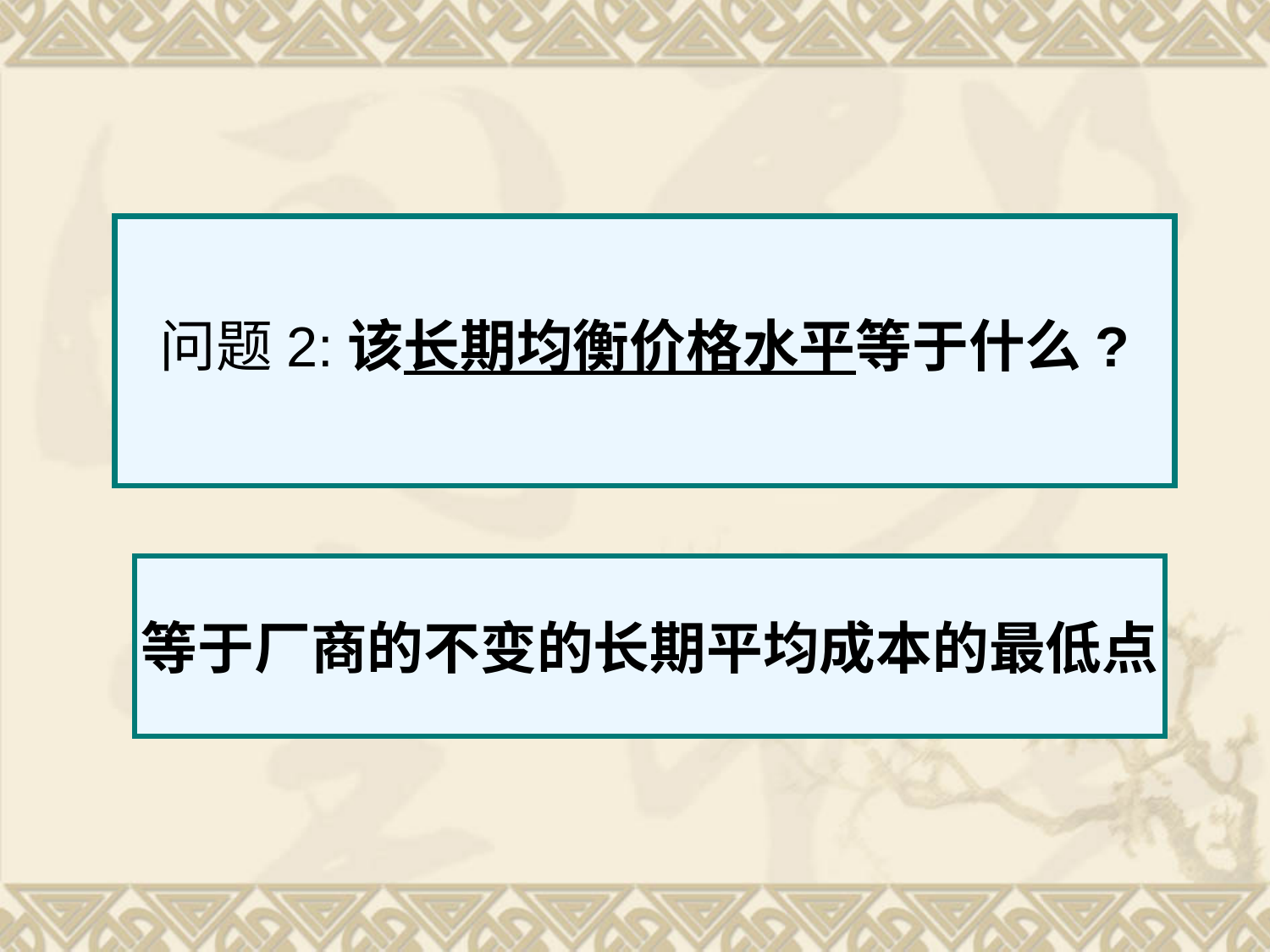

问题2:该长期均衡价格水平等于什么?
等于厂商的不变的长期平均成本的最低点